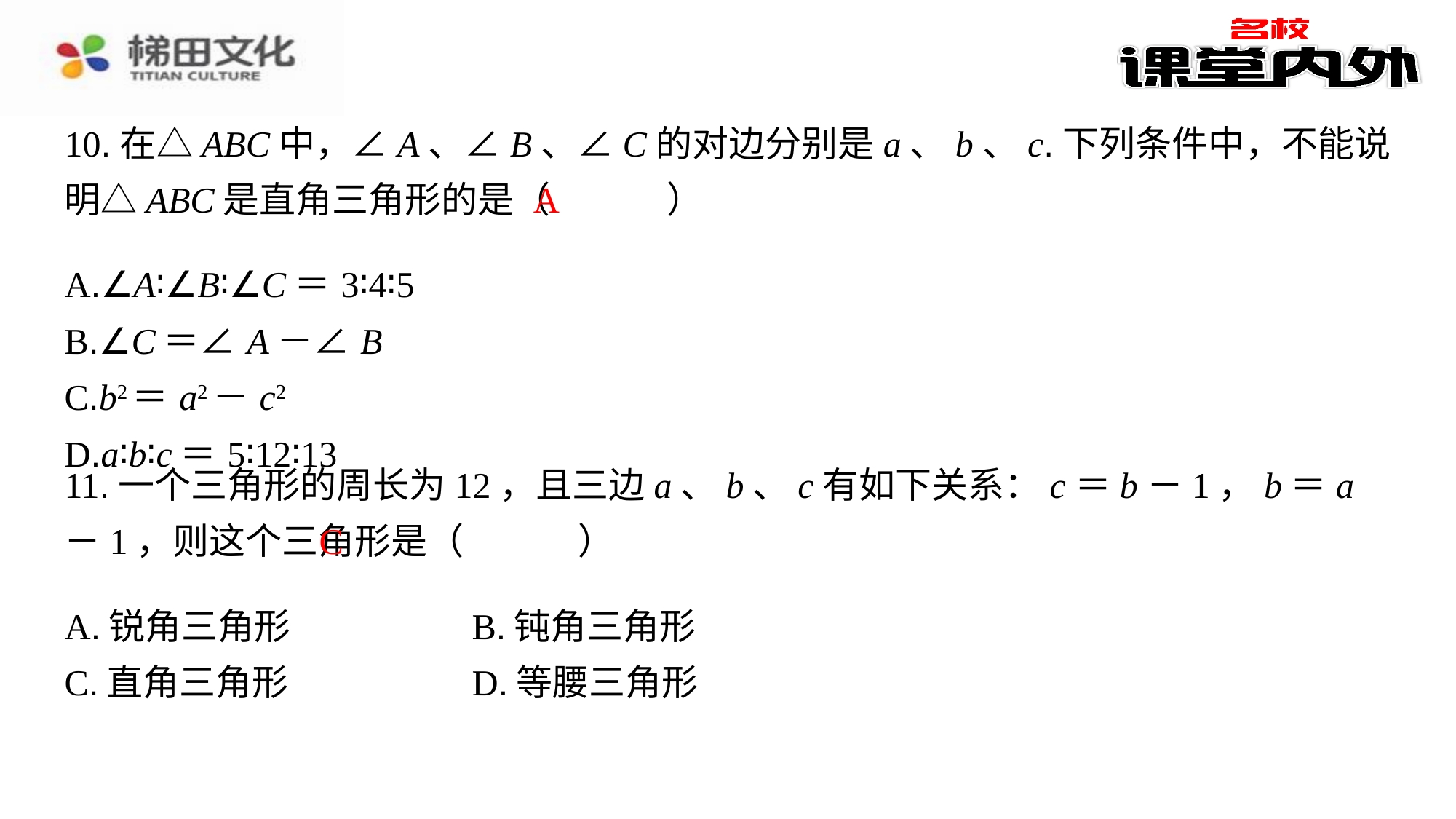

10.在△ABC中，∠A、∠B、∠C的对边分别是a、b、c.下列条件中，不能说明△ABC是直角三角形的是（　A　）
A
| A.∠A∶∠B∶∠C＝3∶4∶5 |
| --- |
| B.∠C＝∠A－∠B |
| C.b2＝a2－c2 |
| D.a∶b∶c＝5∶12∶13 |
11.一个三角形的周长为12，且三边a、b、c有如下关系：c＝b－1，b＝a－1，则这个三角形是（　C　）
C
| A.锐角三角形 | B.钝角三角形 |
| --- | --- |
| C.直角三角形 | D.等腰三角形 |